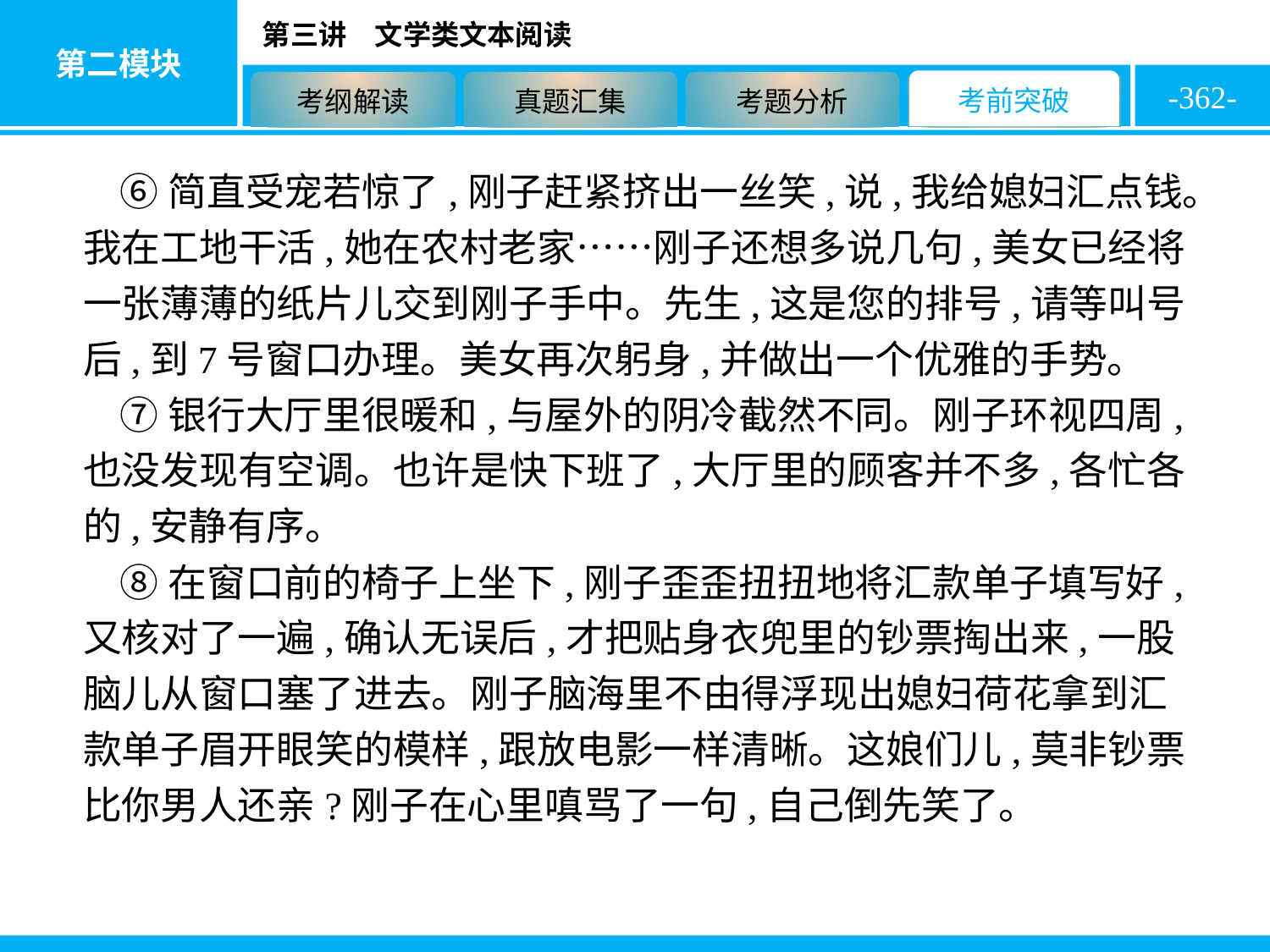

-362-
⑥简直受宠若惊了,刚子赶紧挤出一丝笑,说,我给媳妇汇点钱。我在工地干活,她在农村老家……刚子还想多说几句,美女已经将一张薄薄的纸片儿交到刚子手中。先生,这是您的排号,请等叫号后,到7号窗口办理。美女再次躬身,并做出一个优雅的手势。
⑦银行大厅里很暖和,与屋外的阴冷截然不同。刚子环视四周,也没发现有空调。也许是快下班了,大厅里的顾客并不多,各忙各的,安静有序。
⑧在窗口前的椅子上坐下,刚子歪歪扭扭地将汇款单子填写好,又核对了一遍,确认无误后,才把贴身衣兜里的钞票掏出来,一股脑儿从窗口塞了进去。刚子脑海里不由得浮现出媳妇荷花拿到汇款单子眉开眼笑的模样,跟放电影一样清晰。这娘们儿,莫非钞票比你男人还亲?刚子在心里嗔骂了一句,自己倒先笑了。